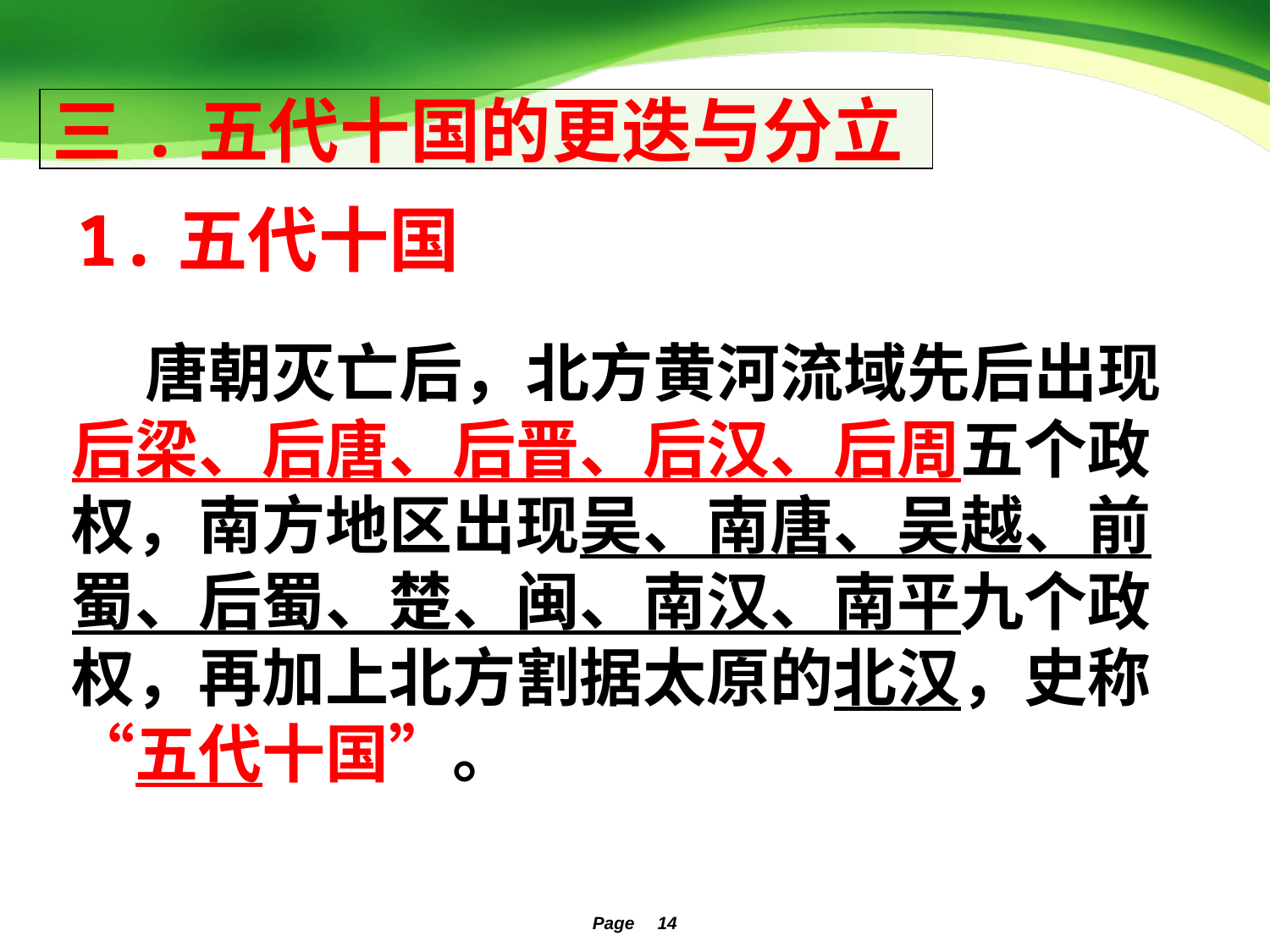

三.五代十国的更迭与分立
1.五代十国
    唐朝灭亡后，北方黄河流域先后出现后梁、后唐、后晋、后汉、后周五个政权，南方地区出现吴、南唐、吴越、前蜀、后蜀、楚、闽、南汉、南平九个政权，再加上北方割据太原的北汉，史称“五代十国”。